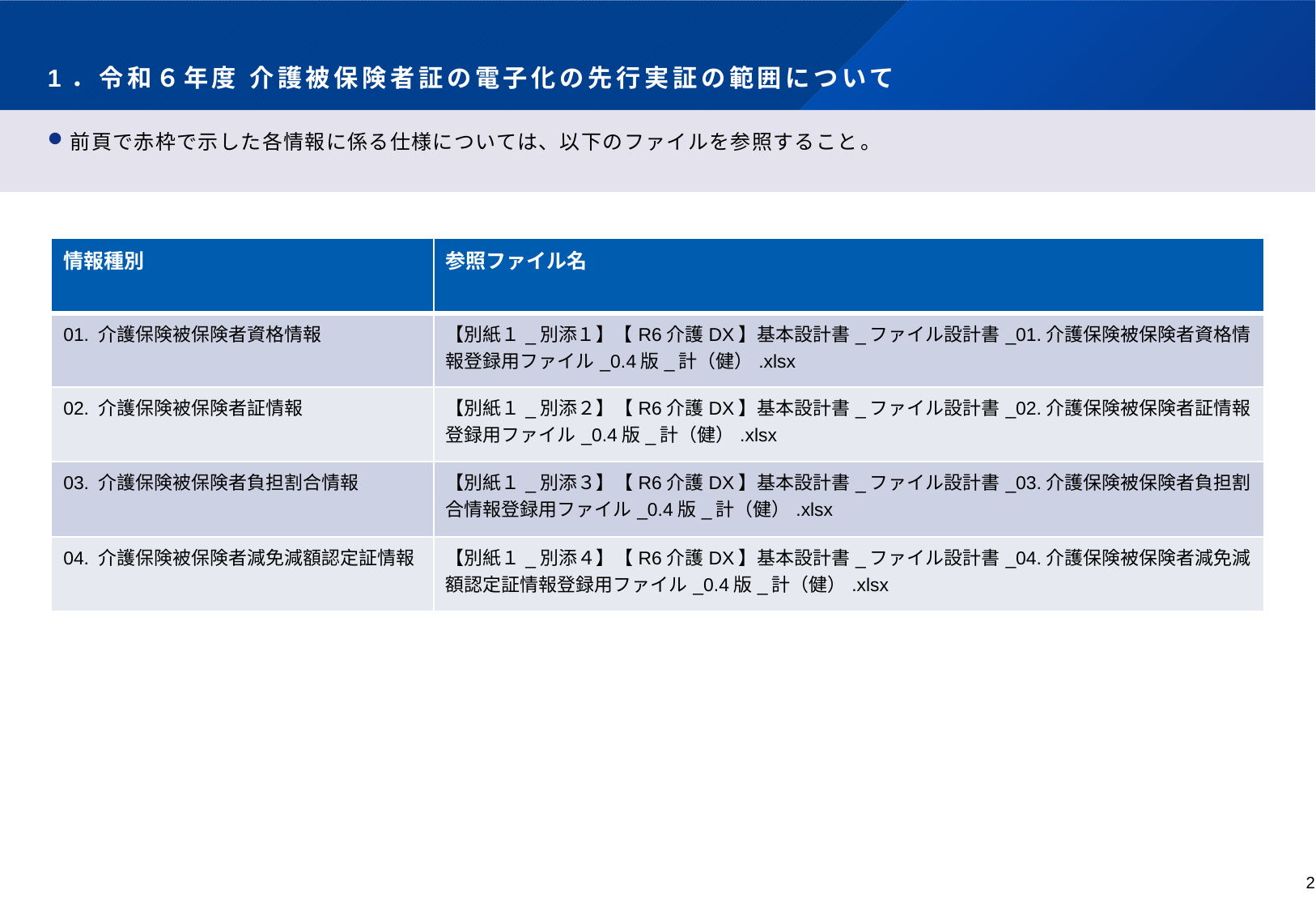

# 1．令和６年度 介護被保険者証の電子化の先行実証の範囲について
前頁で赤枠で示した各情報に係る仕様については、以下のファイルを参照すること。
| 情報種別 | 参照ファイル名 |
| --- | --- |
| 01. 介護保険被保険者資格情報 | 【別紙１\_別添１】【R6介護DX】基本設計書\_ファイル設計書\_01.介護保険被保険者資格情報登録用ファイル\_0.4版\_計（健）.xlsx |
| 02. 介護保険被保険者証情報 | 【別紙１\_別添２】【R6介護DX】基本設計書\_ファイル設計書\_02.介護保険被保険者証情報登録用ファイル\_0.4版\_計（健）.xlsx |
| 03. 介護保険被保険者負担割合情報 | 【別紙１\_別添３】【R6介護DX】基本設計書\_ファイル設計書\_03.介護保険被保険者負担割合情報登録用ファイル\_0.4版\_計（健）.xlsx |
| 04. 介護保険被保険者減免減額認定証情報 | 【別紙１\_別添４】【R6介護DX】基本設計書\_ファイル設計書\_04.介護保険被保険者減免減額認定証情報登録用ファイル\_0.4版\_計（健）.xlsx |
2